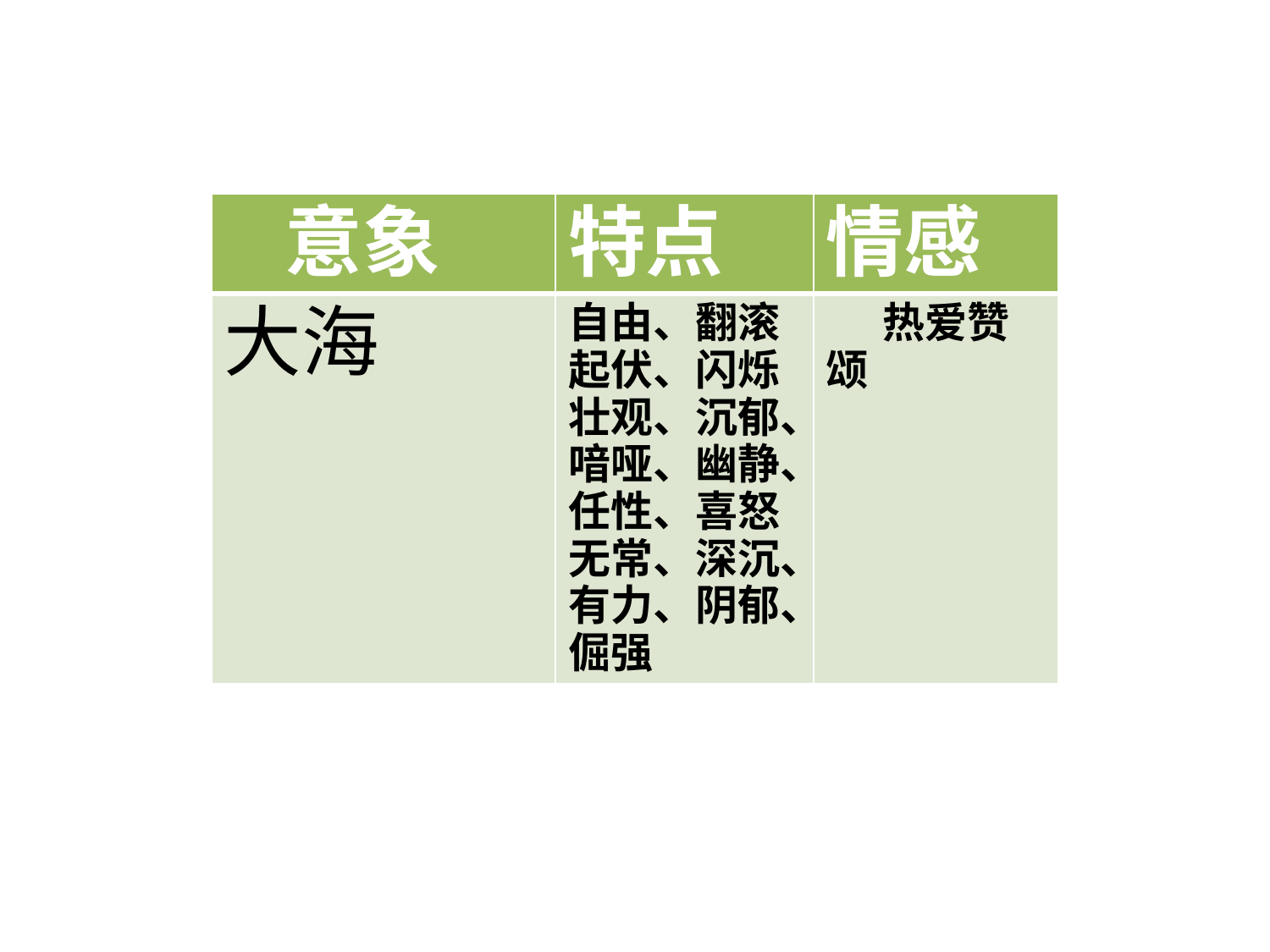

| 意象 | 特点 | 情感 |
| --- | --- | --- |
| 大海 | 自由、翻滚起伏、闪烁壮观、沉郁、喑哑、幽静、任性、喜怒无常、深沉、有力、阴郁、倔强 | 热爱赞颂 |